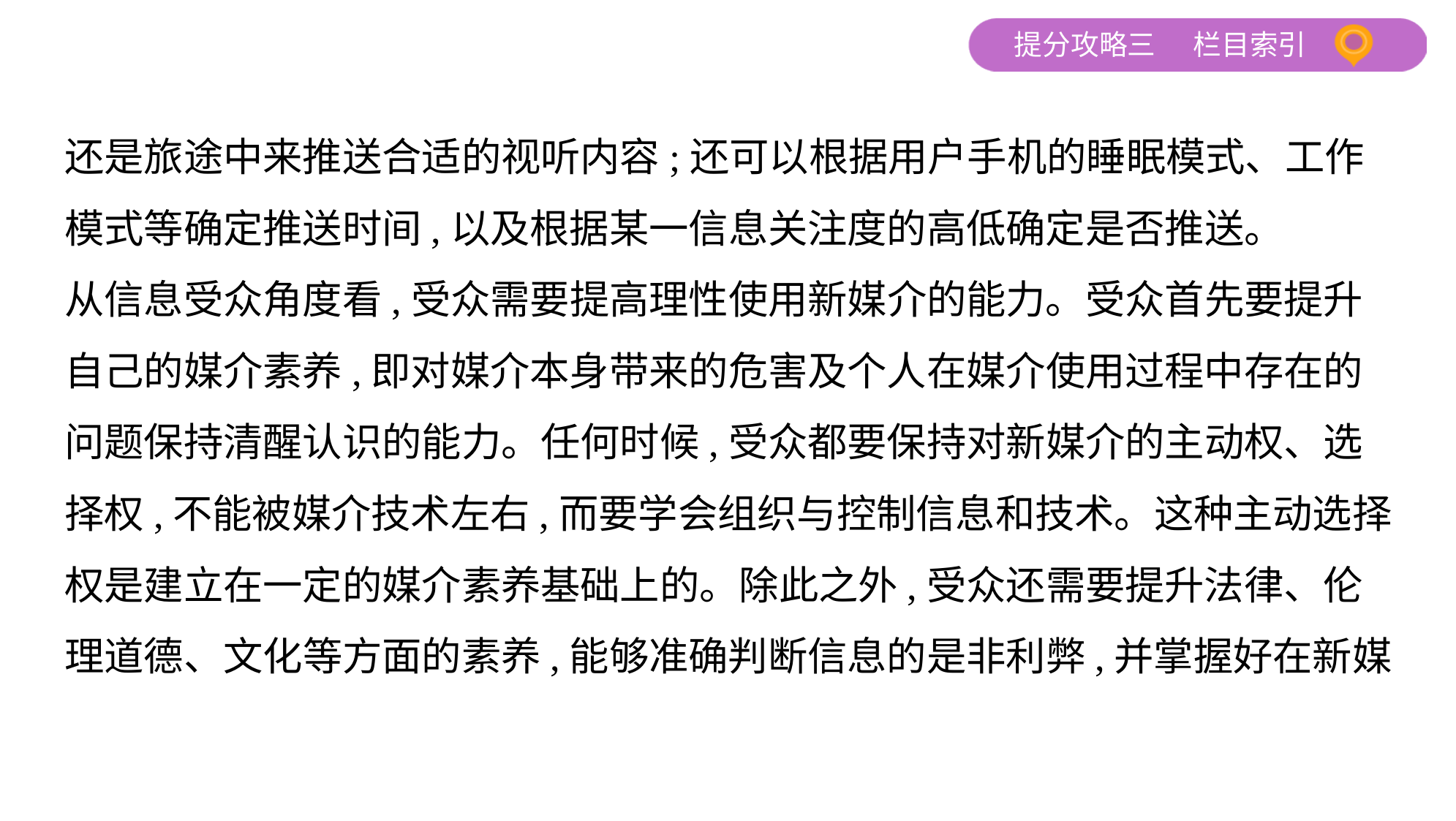

还是旅途中来推送合适的视听内容;还可以根据用户手机的睡眠模式、工作
模式等确定推送时间,以及根据某一信息关注度的高低确定是否推送。
从信息受众角度看,受众需要提高理性使用新媒介的能力。受众首先要提升
自己的媒介素养,即对媒介本身带来的危害及个人在媒介使用过程中存在的
问题保持清醒认识的能力。任何时候,受众都要保持对新媒介的主动权、选
择权,不能被媒介技术左右,而要学会组织与控制信息和技术。这种主动选择
权是建立在一定的媒介素养基础上的。除此之外,受众还需要提升法律、伦
理道德、文化等方面的素养,能够准确判断信息的是非利弊,并掌握好在新媒